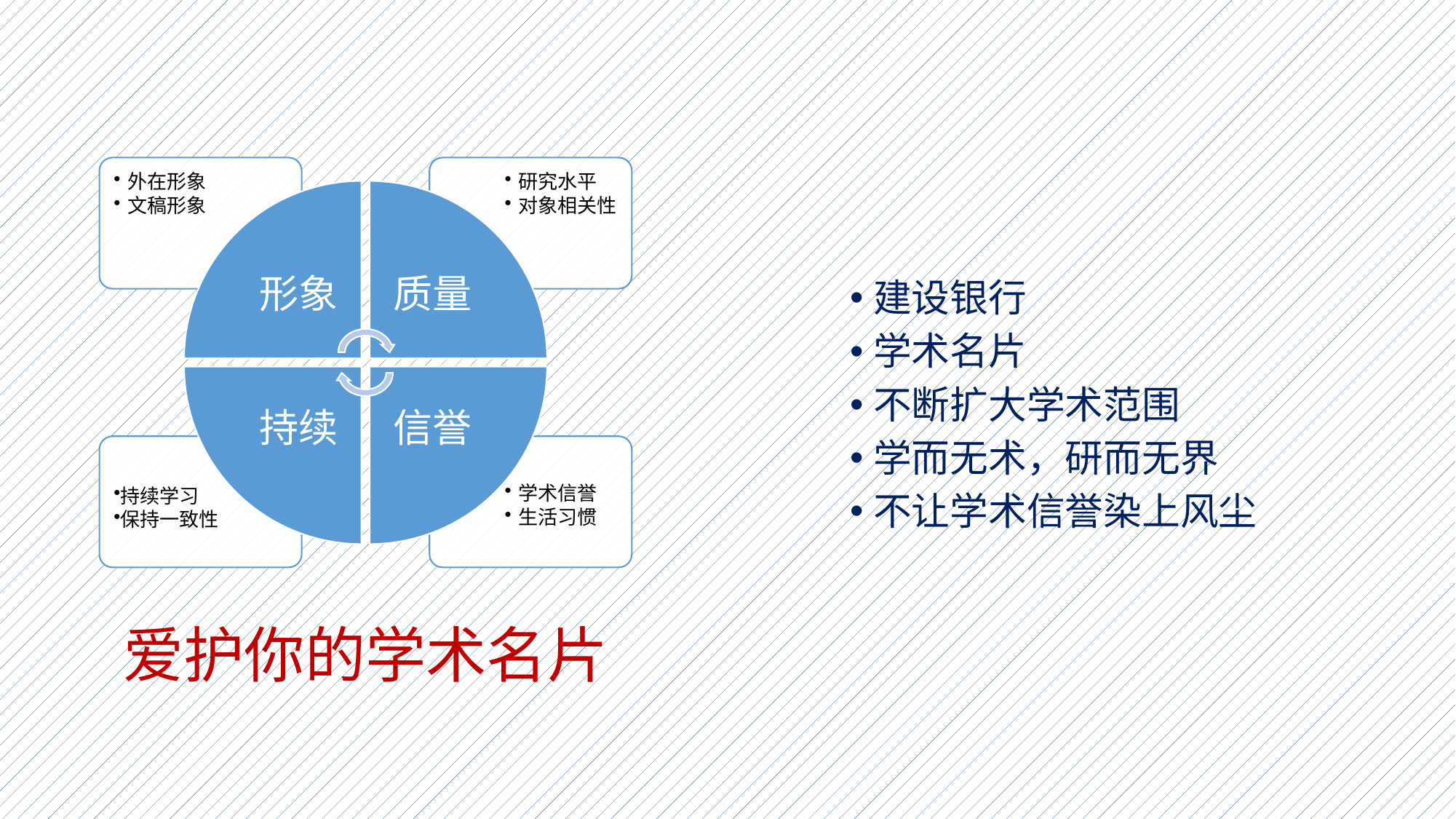

学术信誉
生活习惯
持续学习
保持一致性

研究水平
对象相关性
外在形象
文稿形象
形象
质量
信誉
持续
建设银行
学术名片
不断扩大学术范围
学而无术，研而无界
不让学术信誉染上风尘

# 爱护你的学术名片